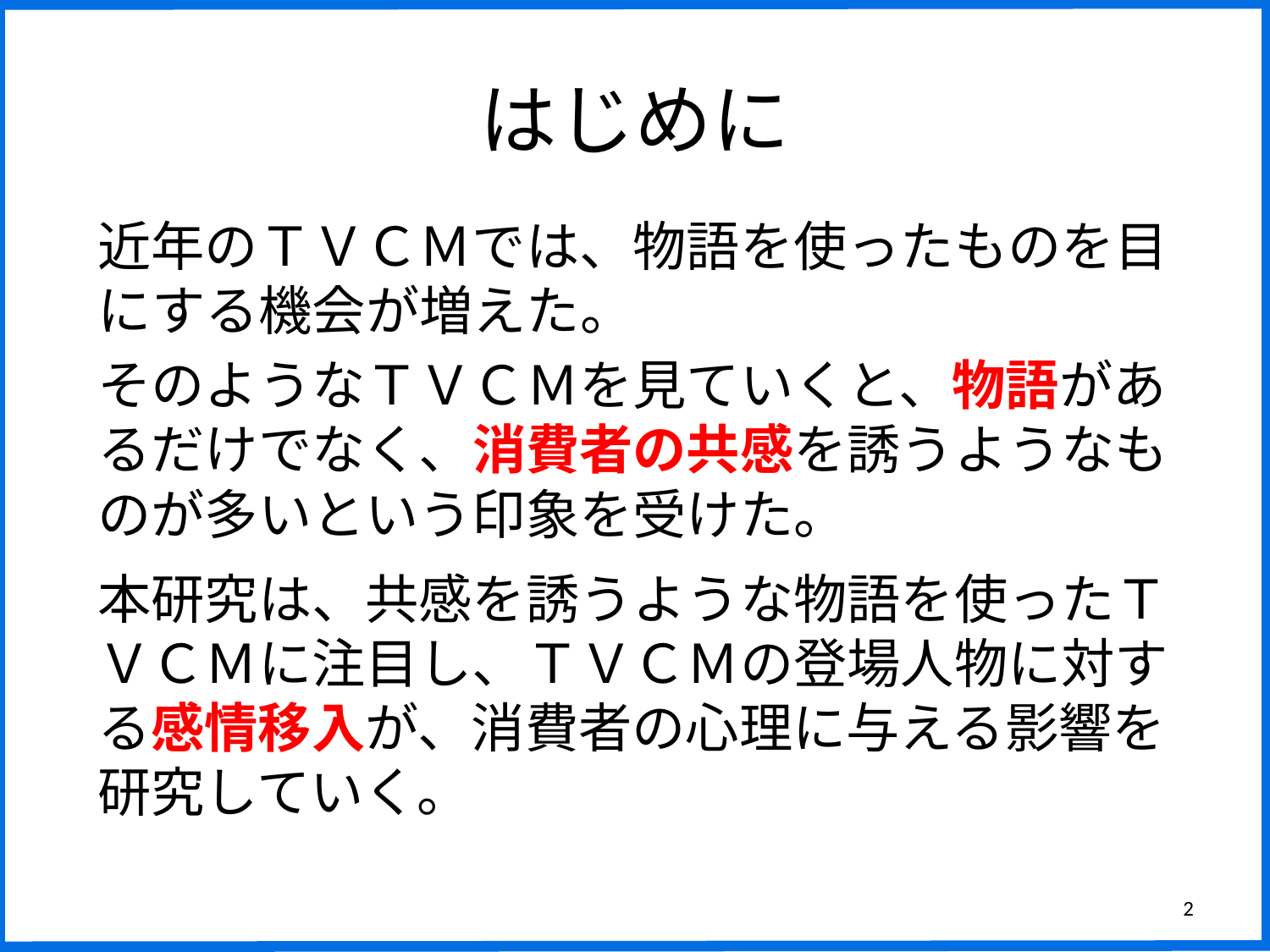

# はじめに
近年のＴＶＣＭでは、物語を使ったものを目にする機会が増えた。
そのようなＴＶＣＭを見ていくと、物語があるだけでなく、消費者の共感を誘うようなものが多いという印象を受けた。
本研究は、共感を誘うような物語を使ったＴＶＣＭに注目し、ＴＶＣＭの登場人物に対する感情移入が、消費者の心理に与える影響を研究していく。
2